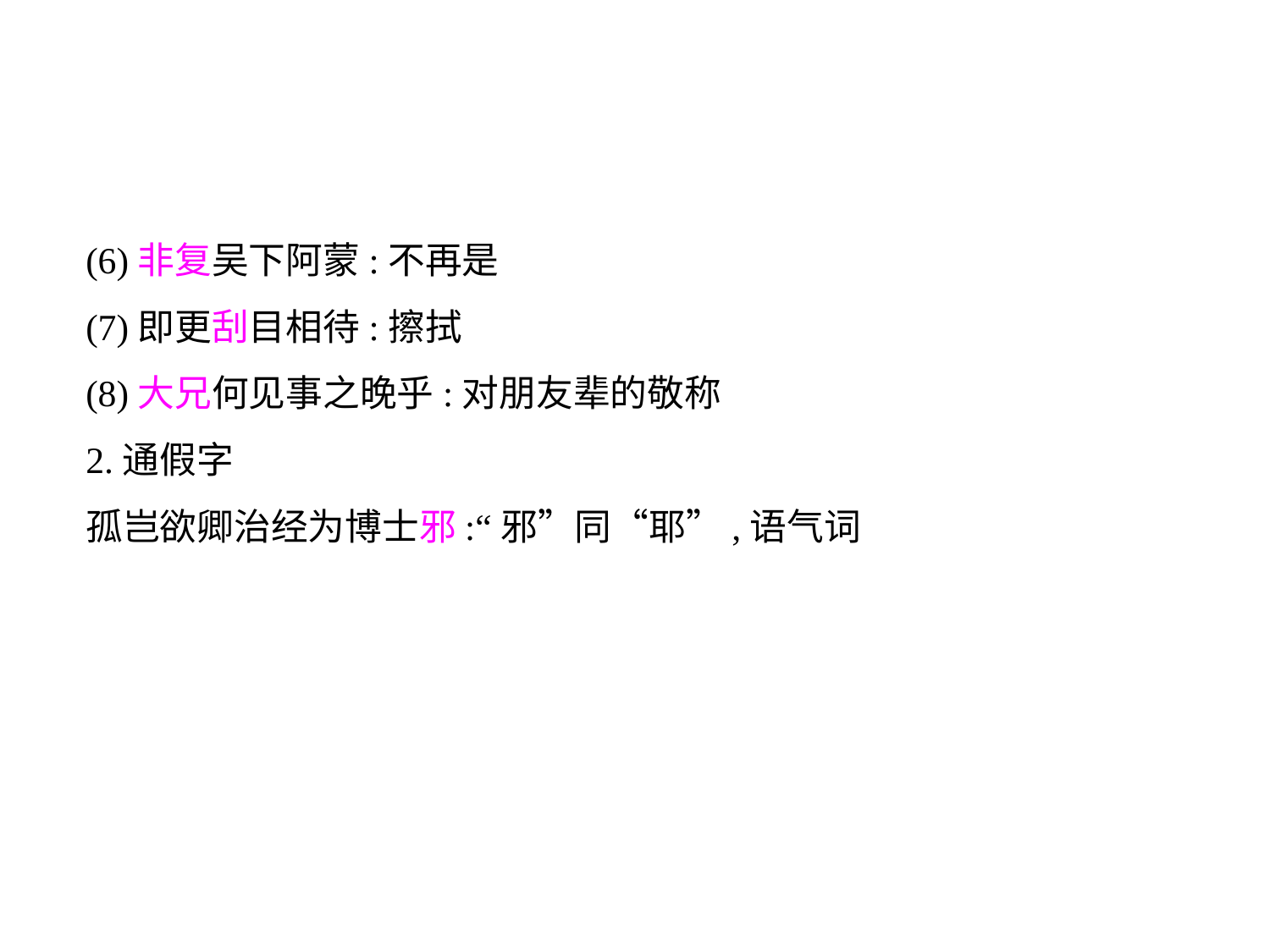

(6)非复吴下阿蒙:不再是
(7)即更刮目相待:擦拭
(8)大兄何见事之晚乎:对朋友辈的敬称
2.通假字
孤岂欲卿治经为博士邪:“邪”同“耶”,语气词